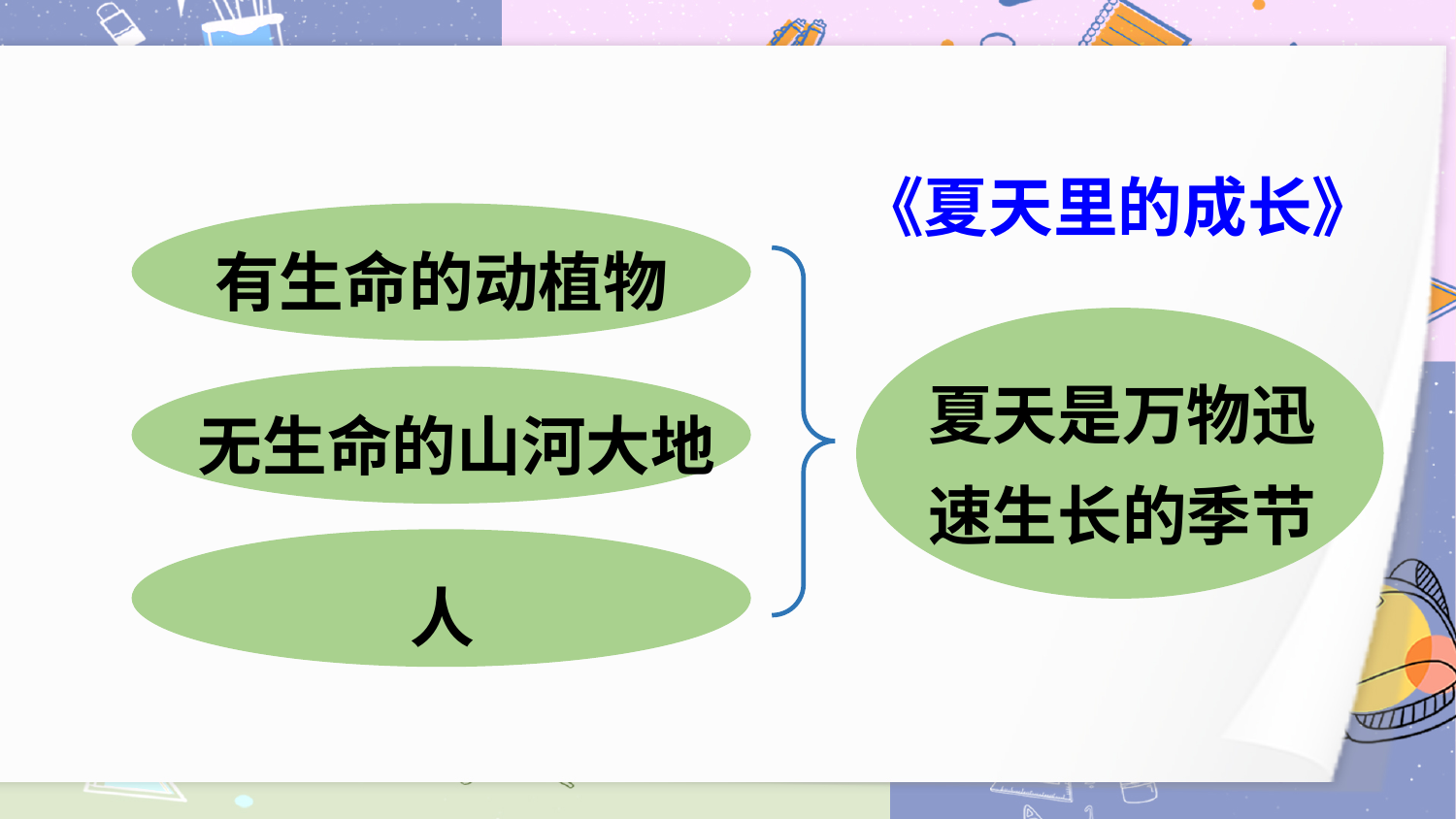

《夏天里的成长》

有生命的动植物

夏天是万物迅速生长的季节

无生命的山河大地

人